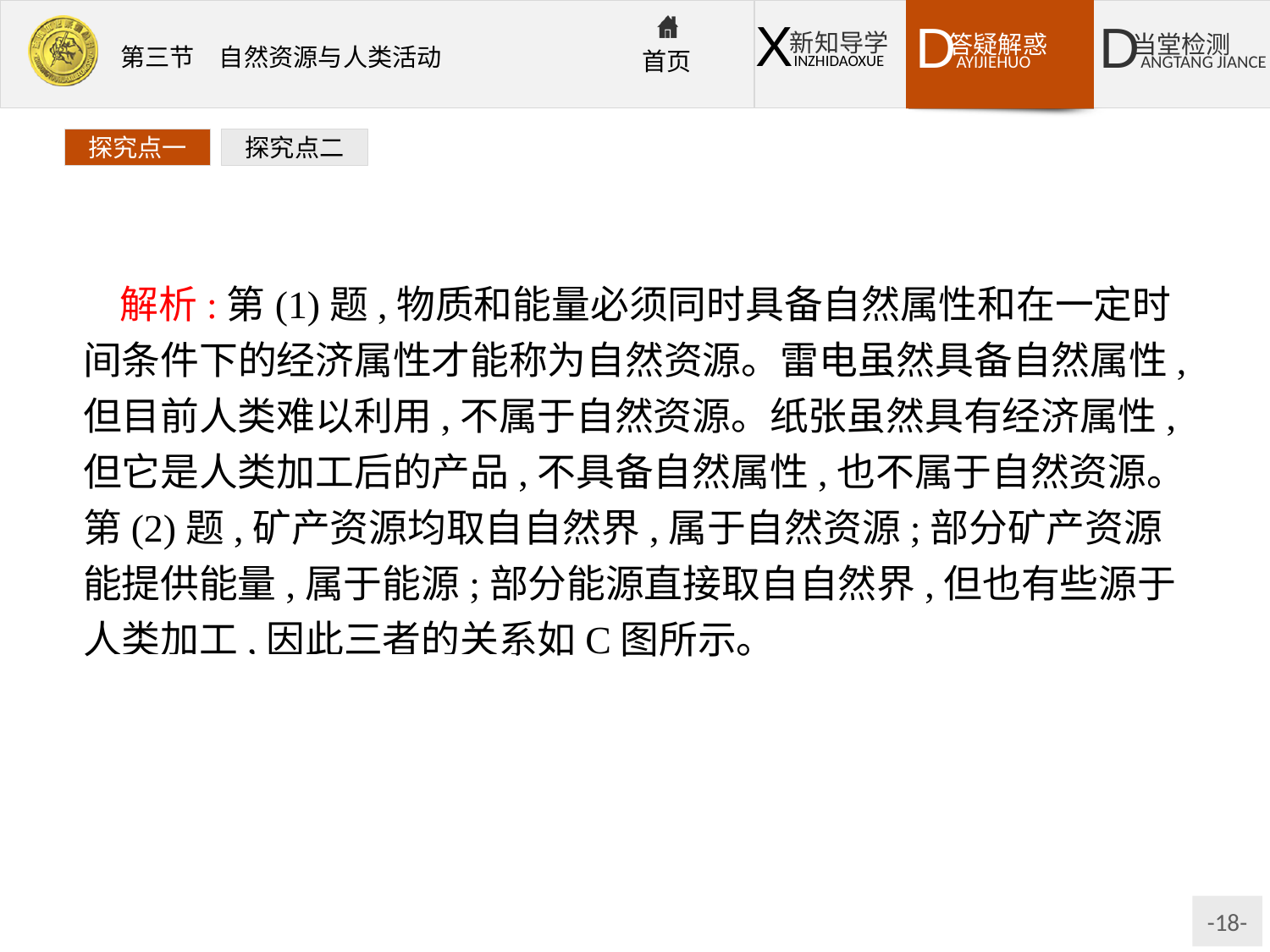

探究点一
探究点二
解析:第(1)题,物质和能量必须同时具备自然属性和在一定时间条件下的经济属性才能称为自然资源。雷电虽然具备自然属性,但目前人类难以利用,不属于自然资源。纸张虽然具有经济属性,但它是人类加工后的产品,不具备自然属性,也不属于自然资源。第(2)题,矿产资源均取自自然界,属于自然资源;部分矿产资源能提供能量,属于能源;部分能源直接取自自然界,但也有些源于人类加工,因此三者的关系如C图所示。
答案:(1)D　(2)C